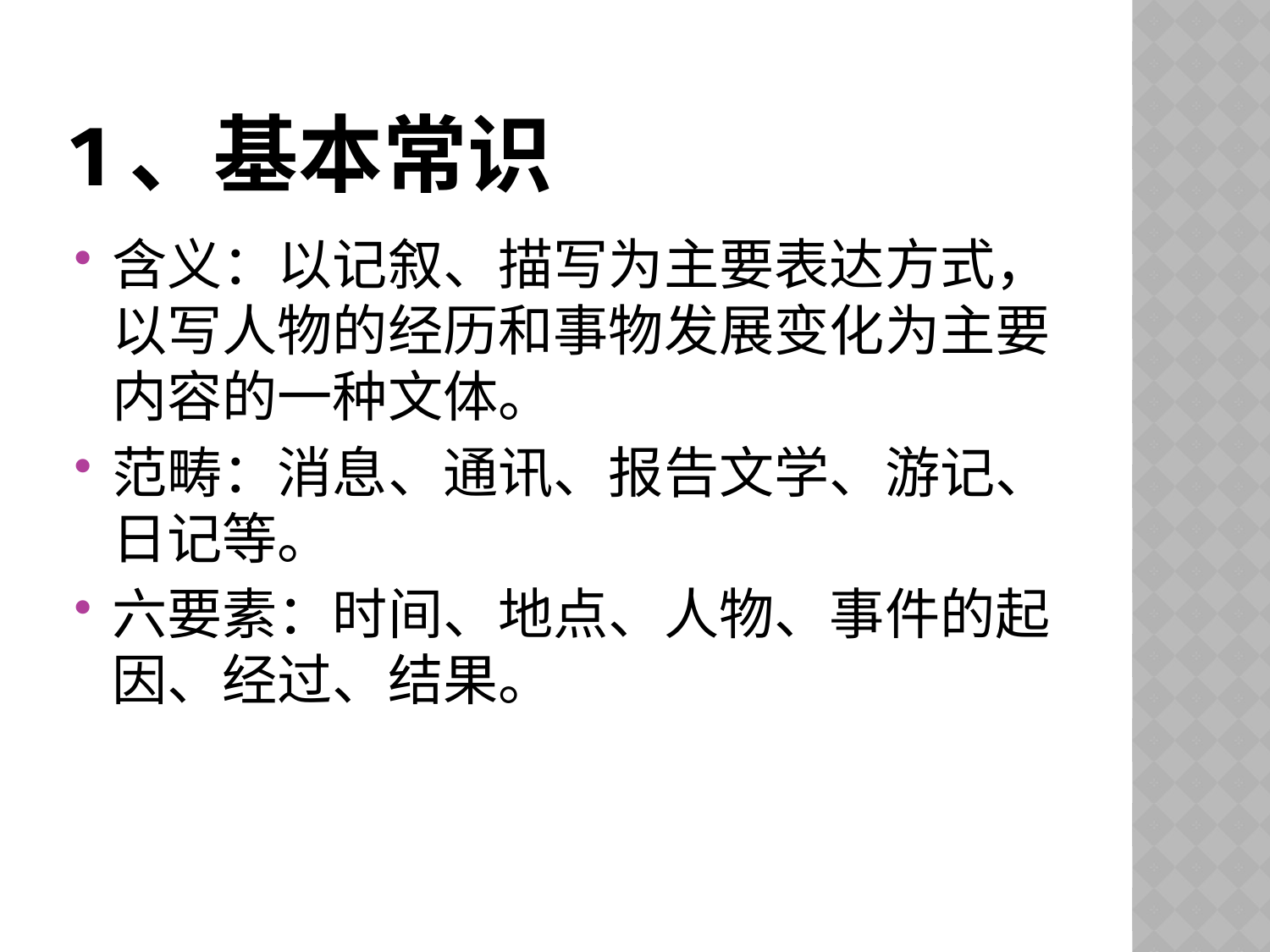

# 1、基本常识
含义：以记叙、描写为主要表达方式，以写人物的经历和事物发展变化为主要内容的一种文体。
范畴：消息、通讯、报告文学、游记、日记等。
六要素：时间、地点、人物、事件的起因、经过、结果。